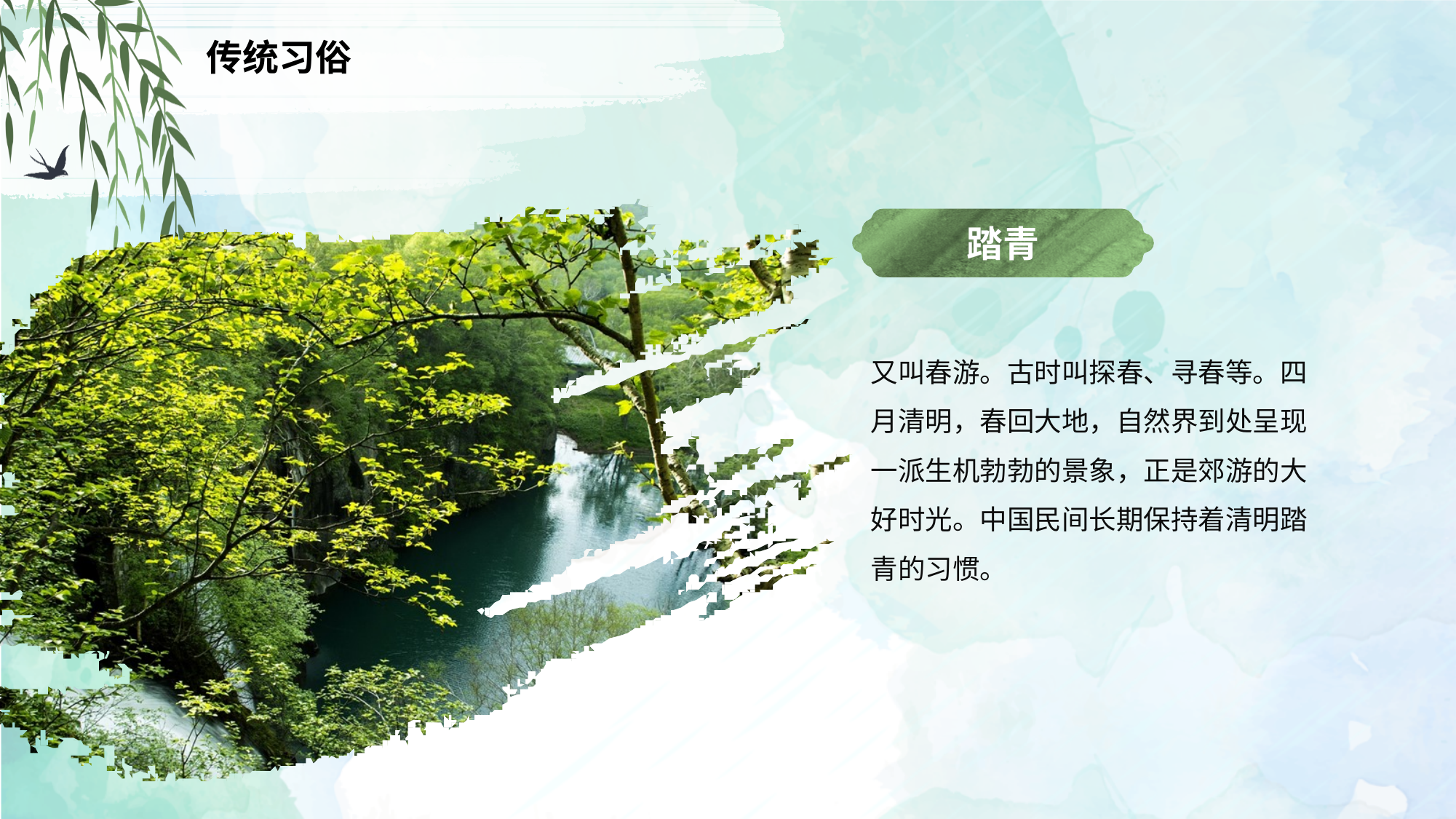

传统习俗

踏青
又叫春游。古时叫探春、寻春等。四月清明，春回大地，自然界到处呈现一派生机勃勃的景象，正是郊游的大好时光。中国民间长期保持着清明踏青的习惯。